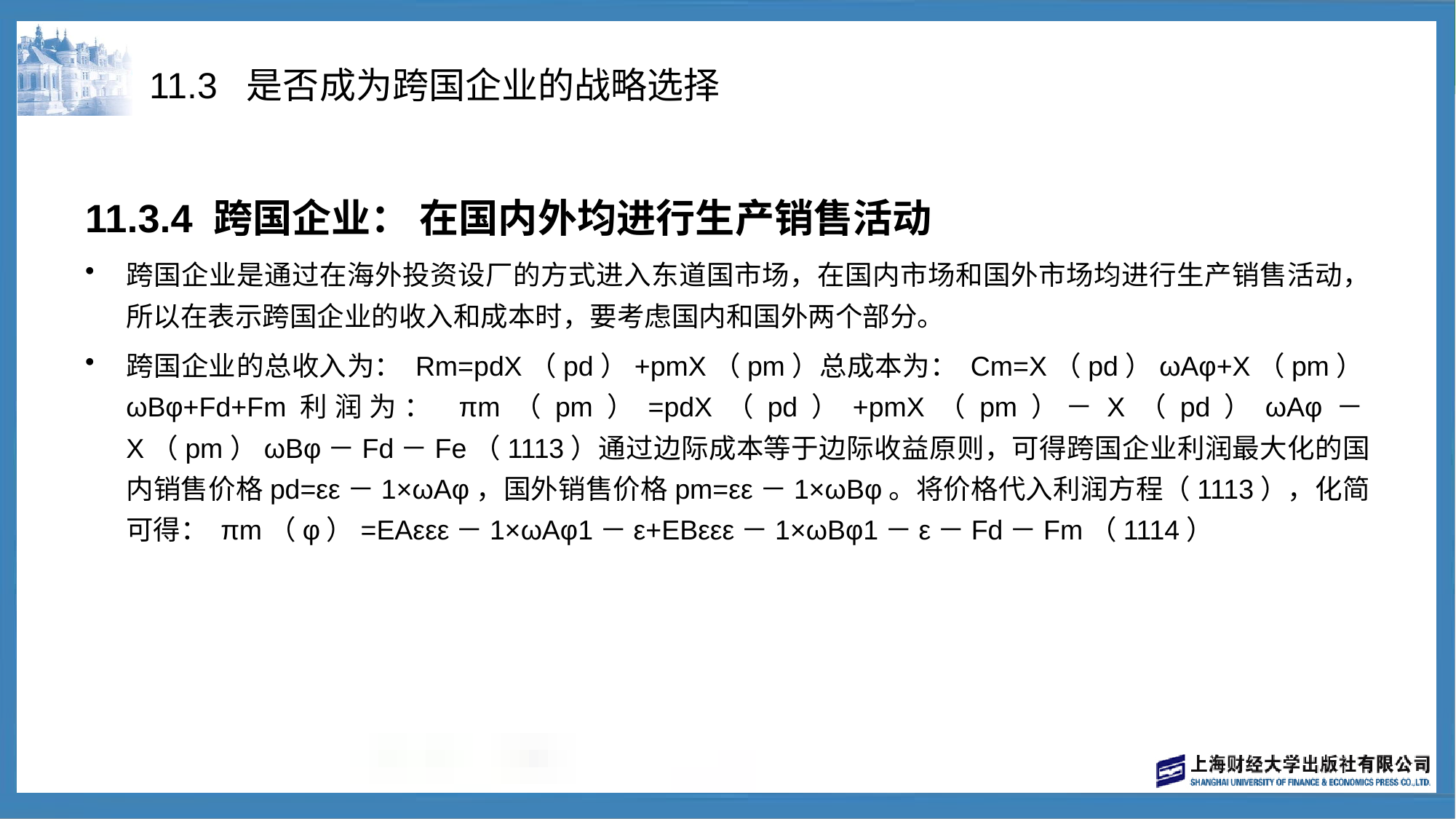

# 11.3  是否成为跨国企业的战略选择
11.3.4 跨国企业： 在国内外均进行生产销售活动
跨国企业是通过在海外投资设厂的方式进入东道国市场，在国内市场和国外市场均进行生产销售活动，所以在表示跨国企业的收入和成本时，要考虑国内和国外两个部分。
跨国企业的总收入为： Rm=pdX（pd）+pmX（pm）总成本为： Cm=X（pd）ωAφ+X（pm）ωBφ+Fd+Fm利润为： πm（pm）=pdX（pd）+pmX（pm）－X（pd）ωAφ－X（pm）ωBφ－Fd－Fe（1113）通过边际成本等于边际收益原则，可得跨国企业利润最大化的国内销售价格pd=εε－1×ωAφ，国外销售价格pm=εε－1×ωBφ。将价格代入利润方程（1113），化简可得： πm（φ）=EAεεε－1×ωAφ1－ε+EBεεε－1×ωBφ1－ε－Fd－Fm（1114）